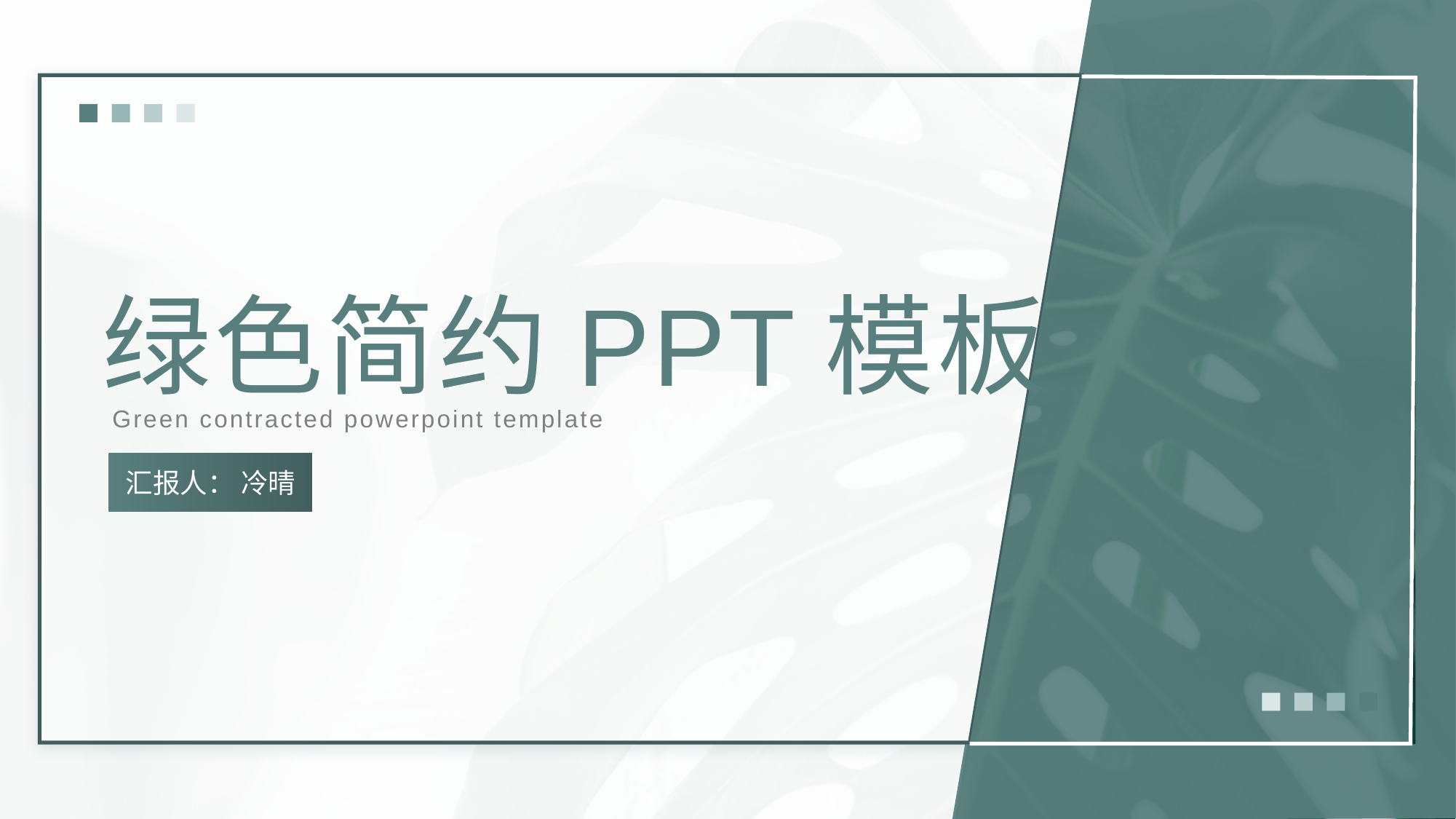

绿色简约PPT模板
Green contracted powerpoint template

汇报人： 冷晴